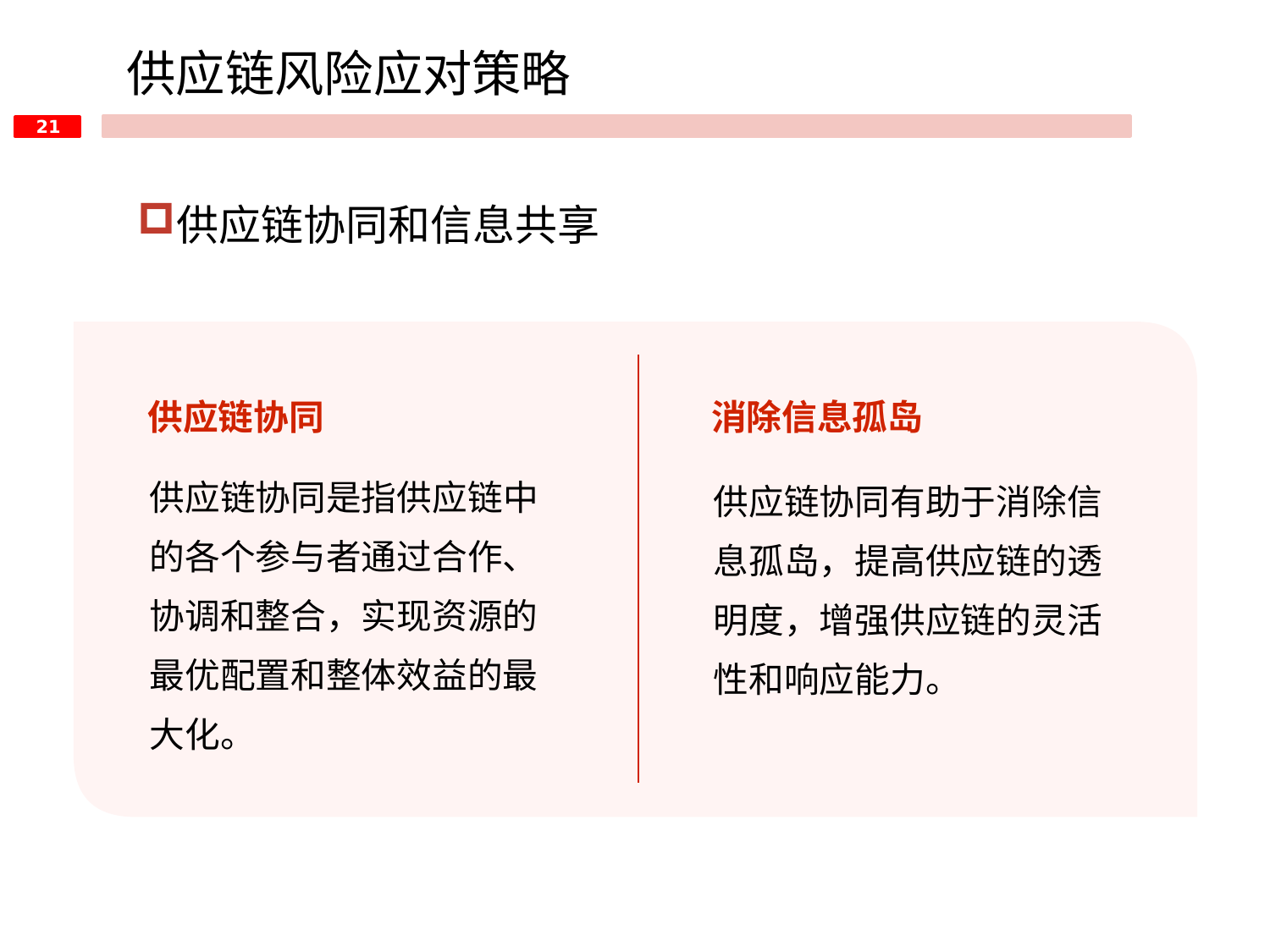

供应链风险应对策略
21
供应链协同和信息共享

供应链协同
消除信息孤岛
供应链协同是指供应链中的各个参与者通过合作、协调和整合，实现资源的最优配置和整体效益的最大化。
供应链协同有助于消除信息孤岛，提高供应链的透明度，增强供应链的灵活性和响应能力。